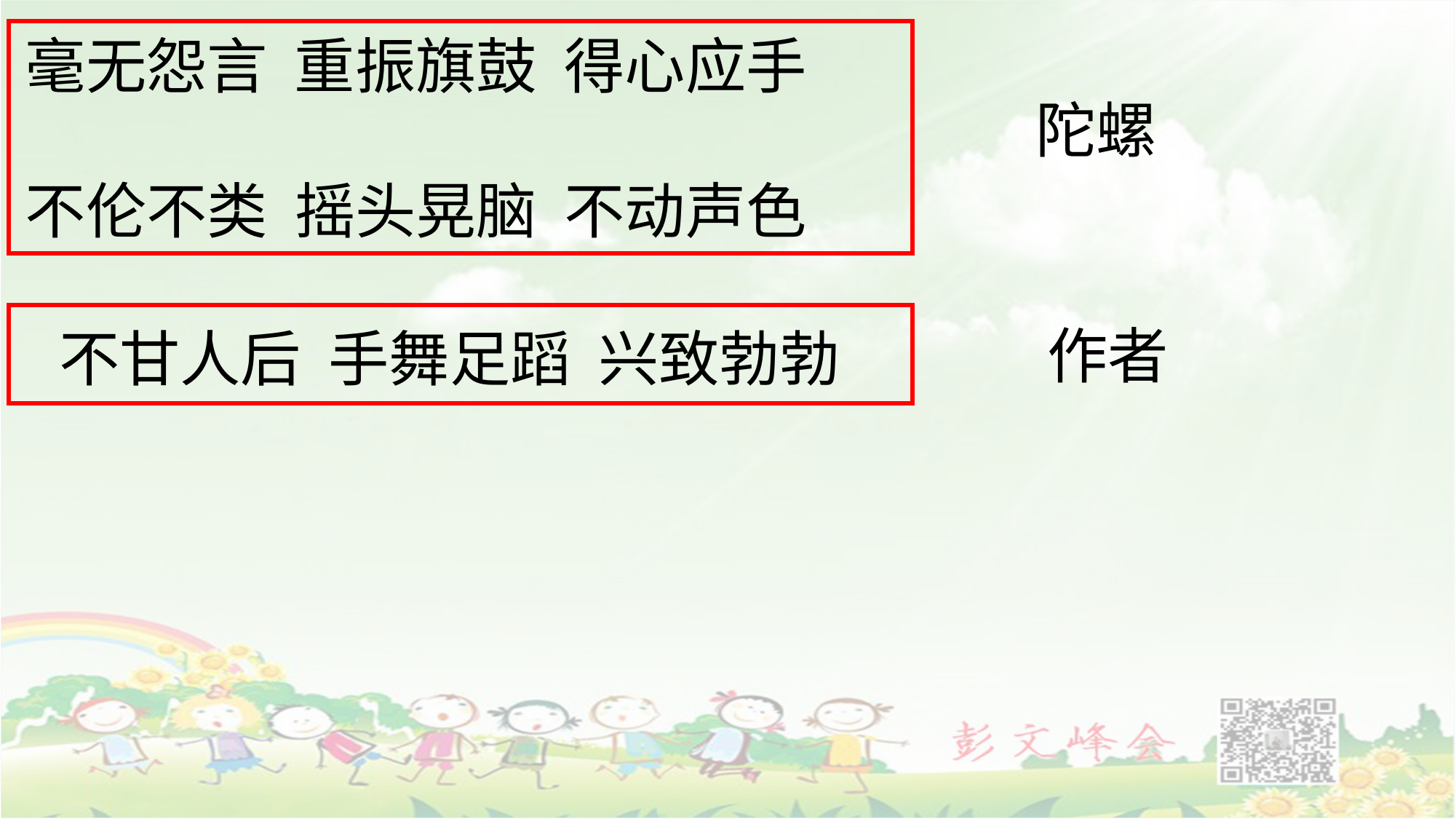

毫无怨言  重振旗鼓  得心应手

不伦不类  摇头晃脑  不动声色
陀螺

作者
不甘人后  手舞足蹈  兴致勃勃